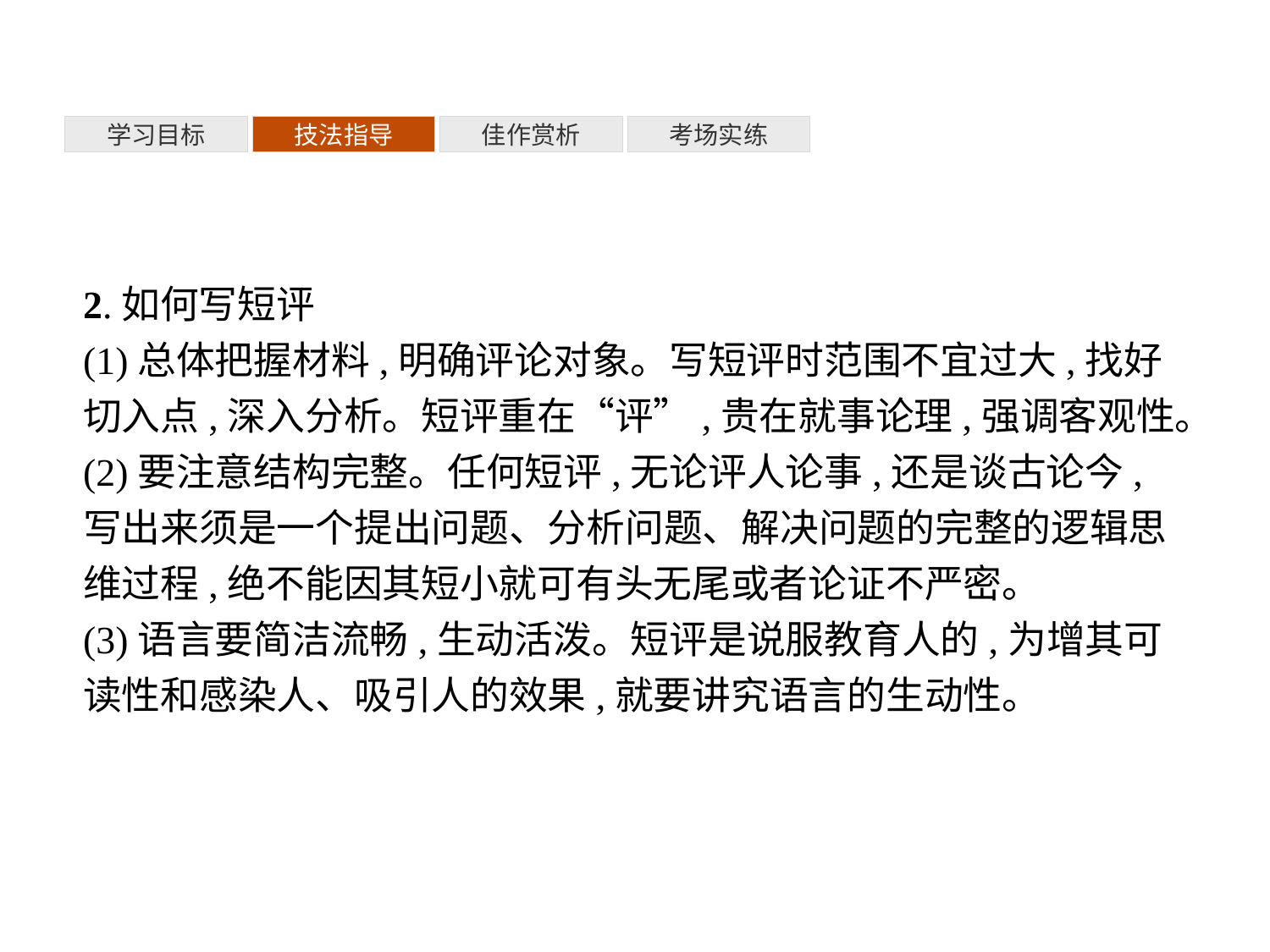

考场实练
学习目标
技法指导
佳作赏析
2.如何写短评
(1)总体把握材料,明确评论对象。写短评时范围不宜过大,找好切入点,深入分析。短评重在“评”,贵在就事论理,强调客观性。
(2)要注意结构完整。任何短评,无论评人论事,还是谈古论今,写出来须是一个提出问题、分析问题、解决问题的完整的逻辑思维过程,绝不能因其短小就可有头无尾或者论证不严密。
(3)语言要简洁流畅,生动活泼。短评是说服教育人的,为增其可读性和感染人、吸引人的效果,就要讲究语言的生动性。